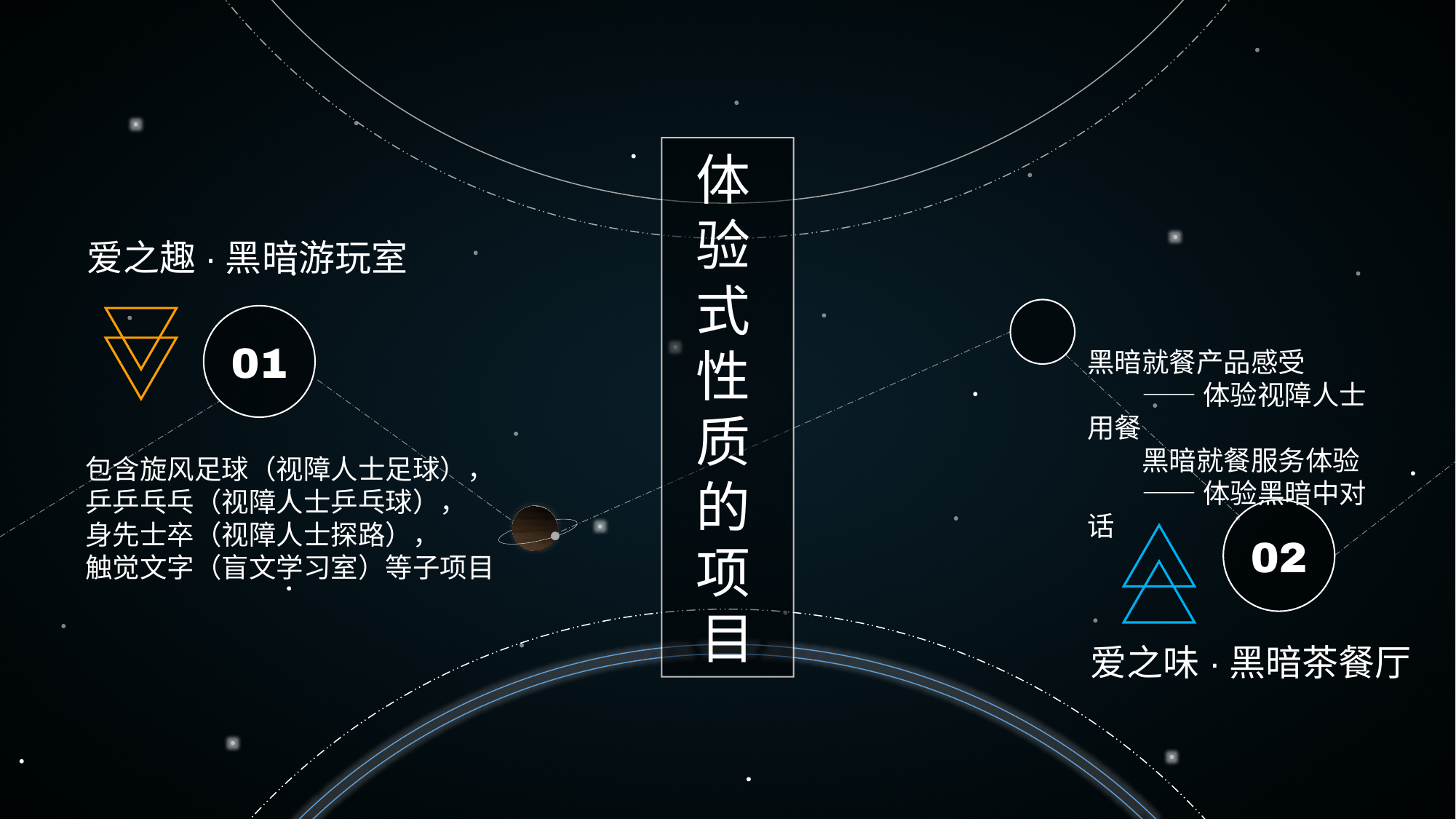

体验式性质的项目
爱之趣·黑暗游玩室

01
02

黑暗就餐产品感受
——体验视障人士用餐
黑暗就餐服务体验
——体验黑暗中对话
包含旋风足球（视障人士足球），
乒乒乓乓（视障人士乒乓球），
身先士卒（视障人士探路），
触觉文字（盲文学习室）等子项目

爱之味·黑暗茶餐厅